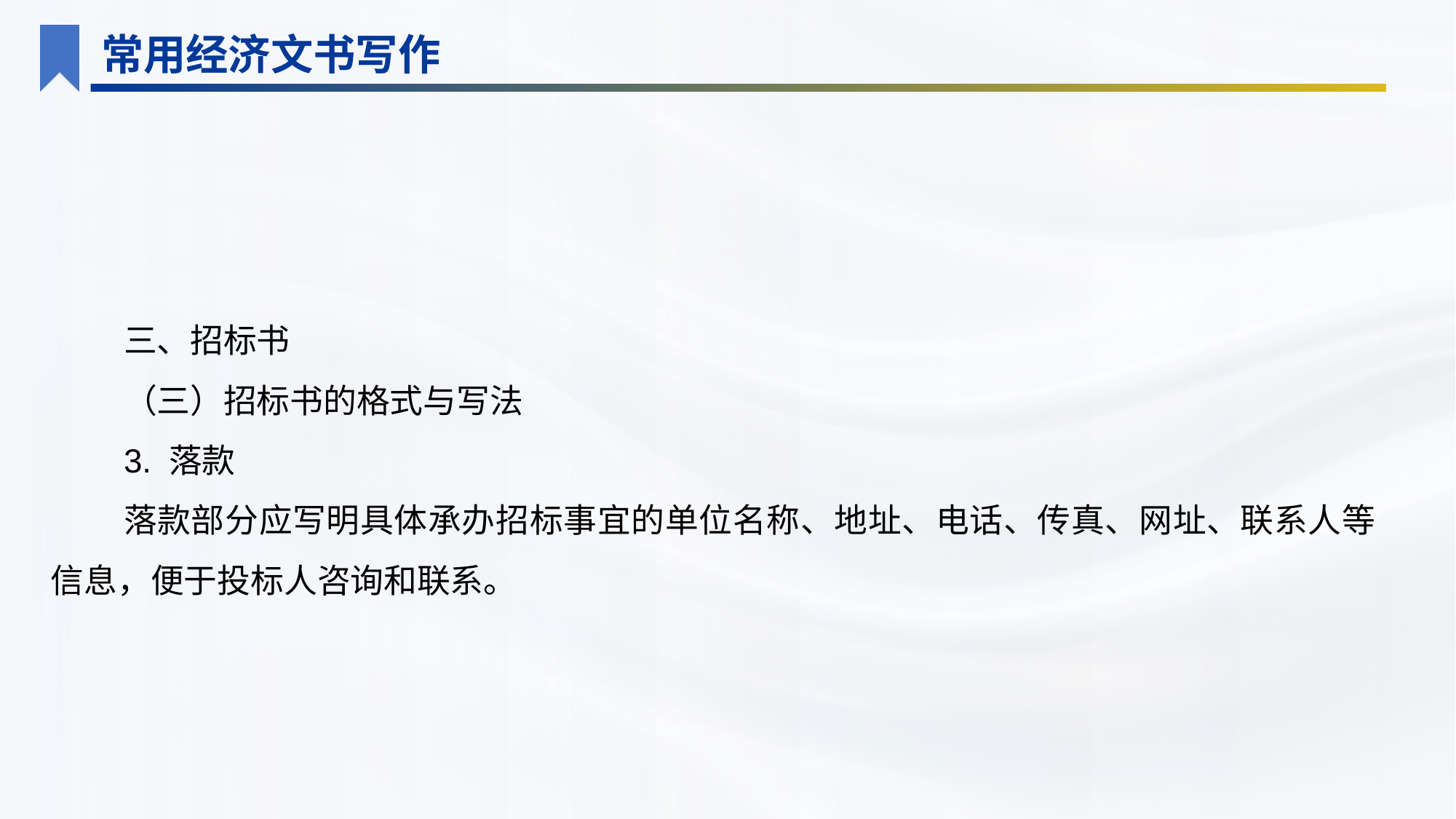

常用经济文书写作
三、招标书
（三）招标书的格式与写法
3. 落款
落款部分应写明具体承办招标事宜的单位名称、地址、电话、传真、网址、联系人等信息，便于投标人咨询和联系。